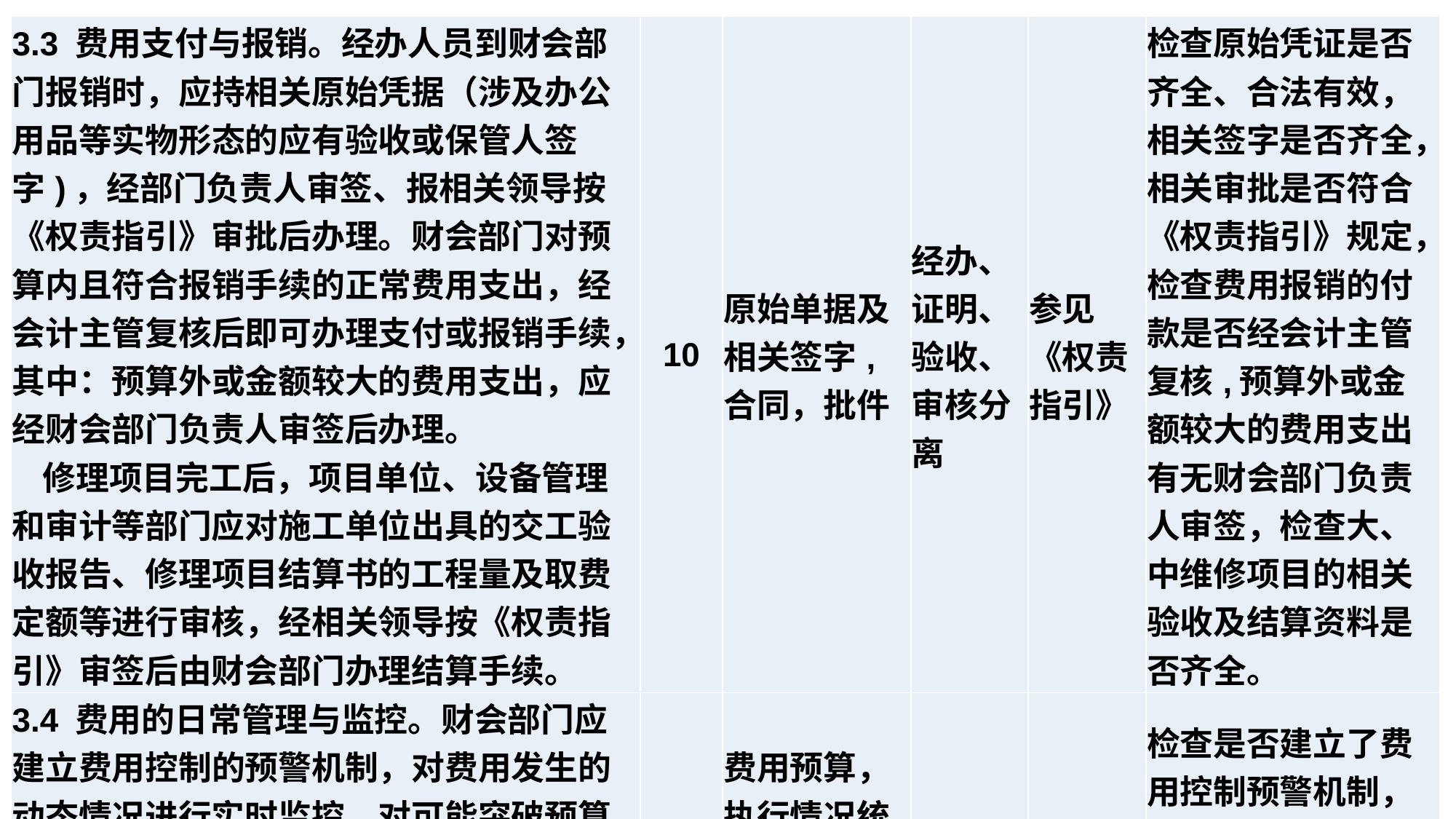

| 3.3 费用支付与报销。经办人员到财会部门报销时，应持相关原始凭据（涉及办公用品等实物形态的应有验收或保管人签字)，经部门负责人审签、报相关领导按《权责指引》审批后办理。财会部门对预算内且符合报销手续的正常费用支出，经会计主管复核后即可办理支付或报销手续，其中：预算外或金额较大的费用支出，应经财会部门负责人审签后办理。 修理项目完工后，项目单位、设备管理和审计等部门应对施工单位出具的交工验收报告、修理项目结算书的工程量及取费定额等进行审核，经相关领导按《权责指引》审签后由财会部门办理结算手续。 | 10 | 原始单据及相关签字,合同，批件 | 经办、证明、验收、审核分离 | 参见《权责指引》 | 检查原始凭证是否齐全、合法有效，相关签字是否齐全，相关审批是否符合《权责指引》规定，检查费用报销的付款是否经会计主管复核,预算外或金额较大的费用支出有无财会部门负责人审签，检查大、中维修项目的相关验收及结算资料是否齐全。 |
| --- | --- | --- | --- | --- | --- |
| 3.4 费用的日常管理与监控。财会部门应建立费用控制的预警机制，对费用发生的动态情况进行实时监控，对可能突破预算的事项和异常费用项目，应及时向相关领导报告并以书面形式向有关单位（部门）反馈。 | 15 | 费用预算，执行情况统计，汇报及反馈材料 | —— | —— | 检查是否建立了费用控制预警机制，财会部门是否对费用预算执行情况及时报告和反馈。 |